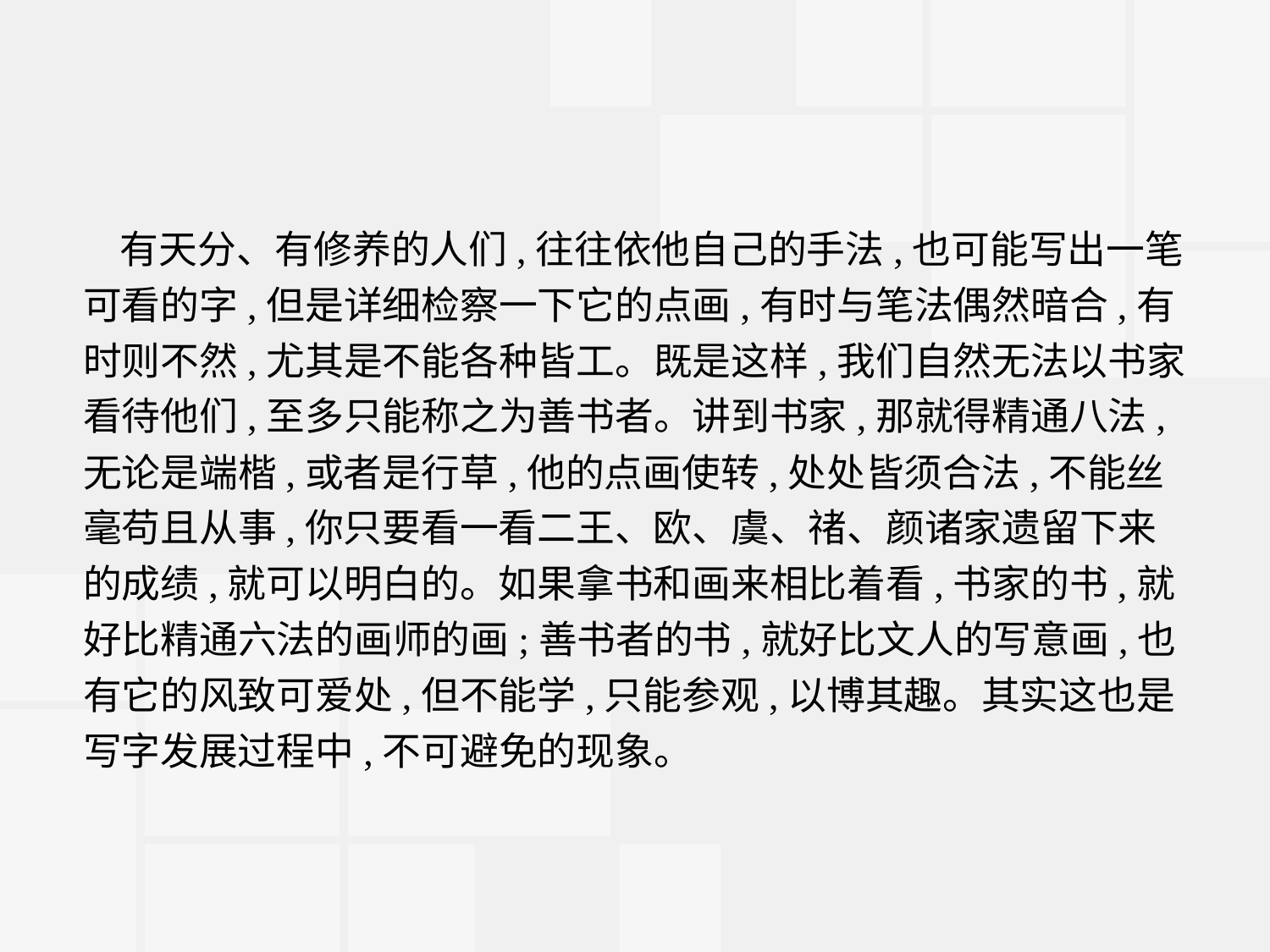

有天分、有修养的人们,往往依他自己的手法,也可能写出一笔可看的字,但是详细检察一下它的点画,有时与笔法偶然暗合,有时则不然,尤其是不能各种皆工。既是这样,我们自然无法以书家看待他们,至多只能称之为善书者。讲到书家,那就得精通八法,无论是端楷,或者是行草,他的点画使转,处处皆须合法,不能丝毫苟且从事,你只要看一看二王、欧、虞、禇、颜诸家遗留下来的成绩,就可以明白的。如果拿书和画来相比着看,书家的书,就好比精通六法的画师的画;善书者的书,就好比文人的写意画,也有它的风致可爱处,但不能学,只能参观,以博其趣。其实这也是写字发展过程中,不可避免的现象。